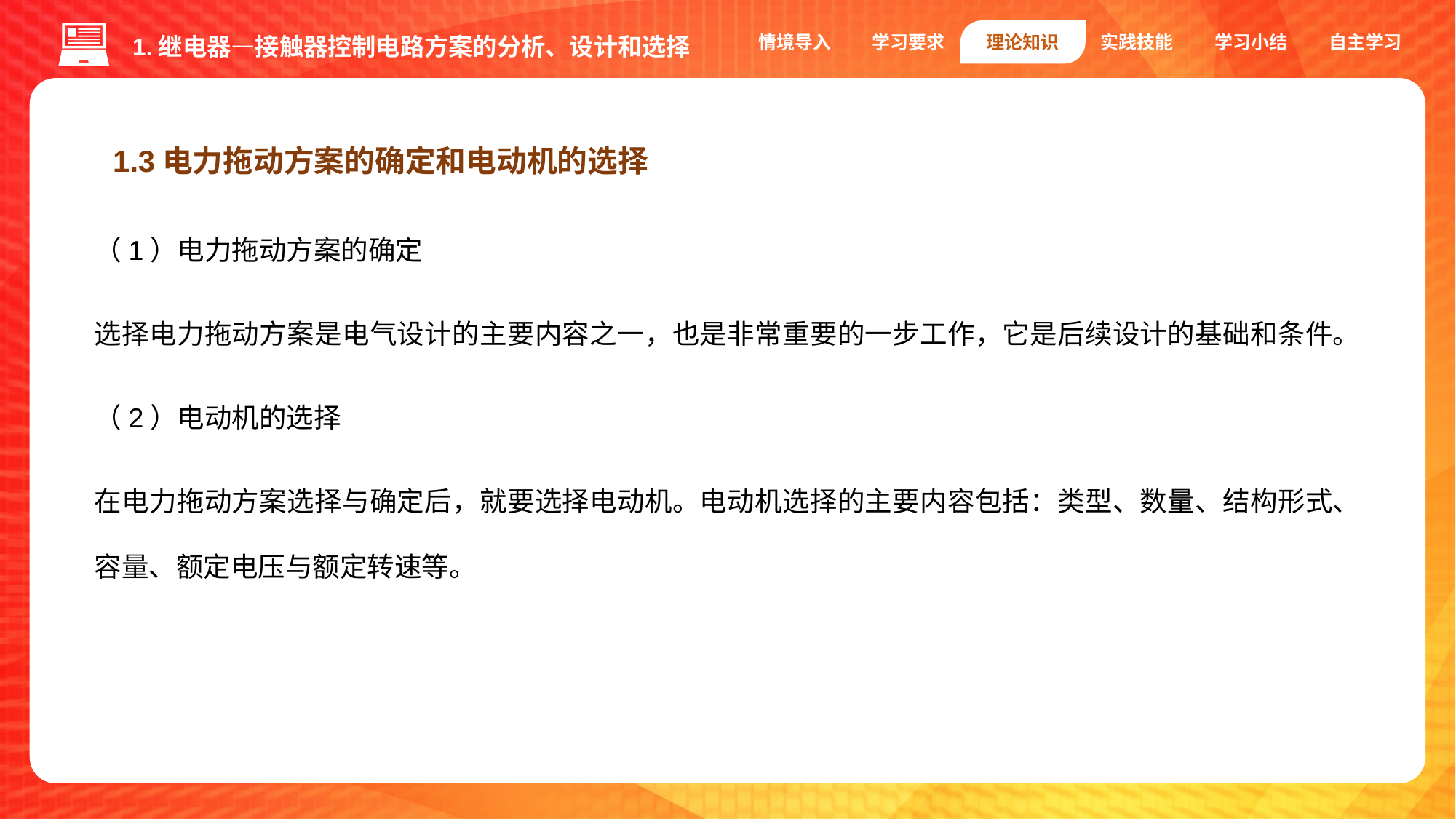

情境导入
学习要求
理论知识
实践技能
学习小结
自主学习

1.继电器—接触器控制电路方案的分析、设计和选择
1.3电力拖动方案的确定和电动机的选择
（1）电力拖动方案的确定
选择电力拖动方案是电气设计的主要内容之一，也是非常重要的一步工作，它是后续设计的基础和条件。
（2）电动机的选择
在电力拖动方案选择与确定后，就要选择电动机。电动机选择的主要内容包括：类型、数量、结构形式、容量、额定电压与额定转速等。